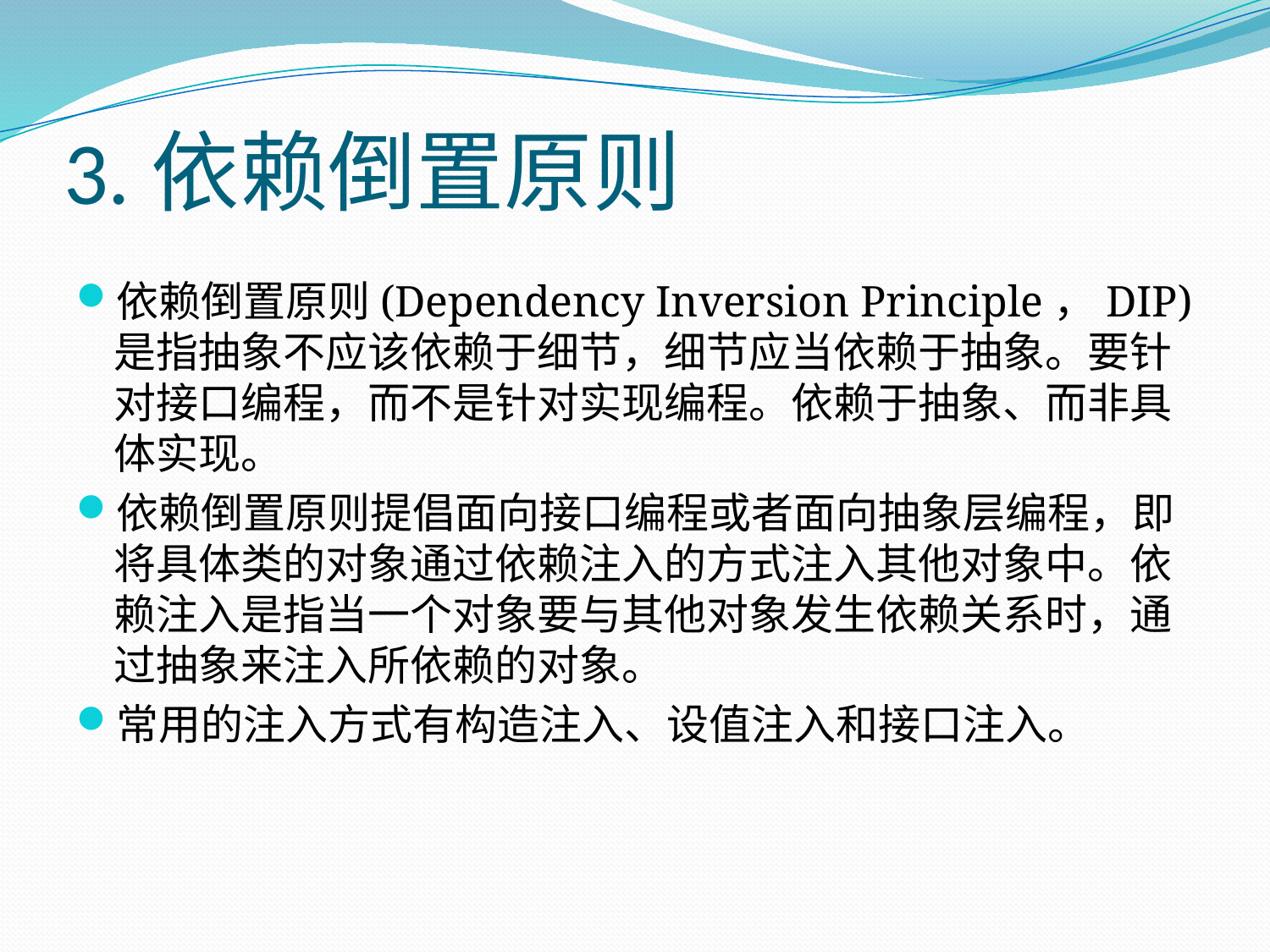

# 3.依赖倒置原则
依赖倒置原则(Dependency Inversion Principle，DIP)是指抽象不应该依赖于细节，细节应当依赖于抽象。要针对接口编程，而不是针对实现编程。依赖于抽象、而非具体实现。
依赖倒置原则提倡面向接口编程或者面向抽象层编程，即将具体类的对象通过依赖注入的方式注入其他对象中。依赖注入是指当一个对象要与其他对象发生依赖关系时，通过抽象来注入所依赖的对象。
常用的注入方式有构造注入、设值注入和接口注入。